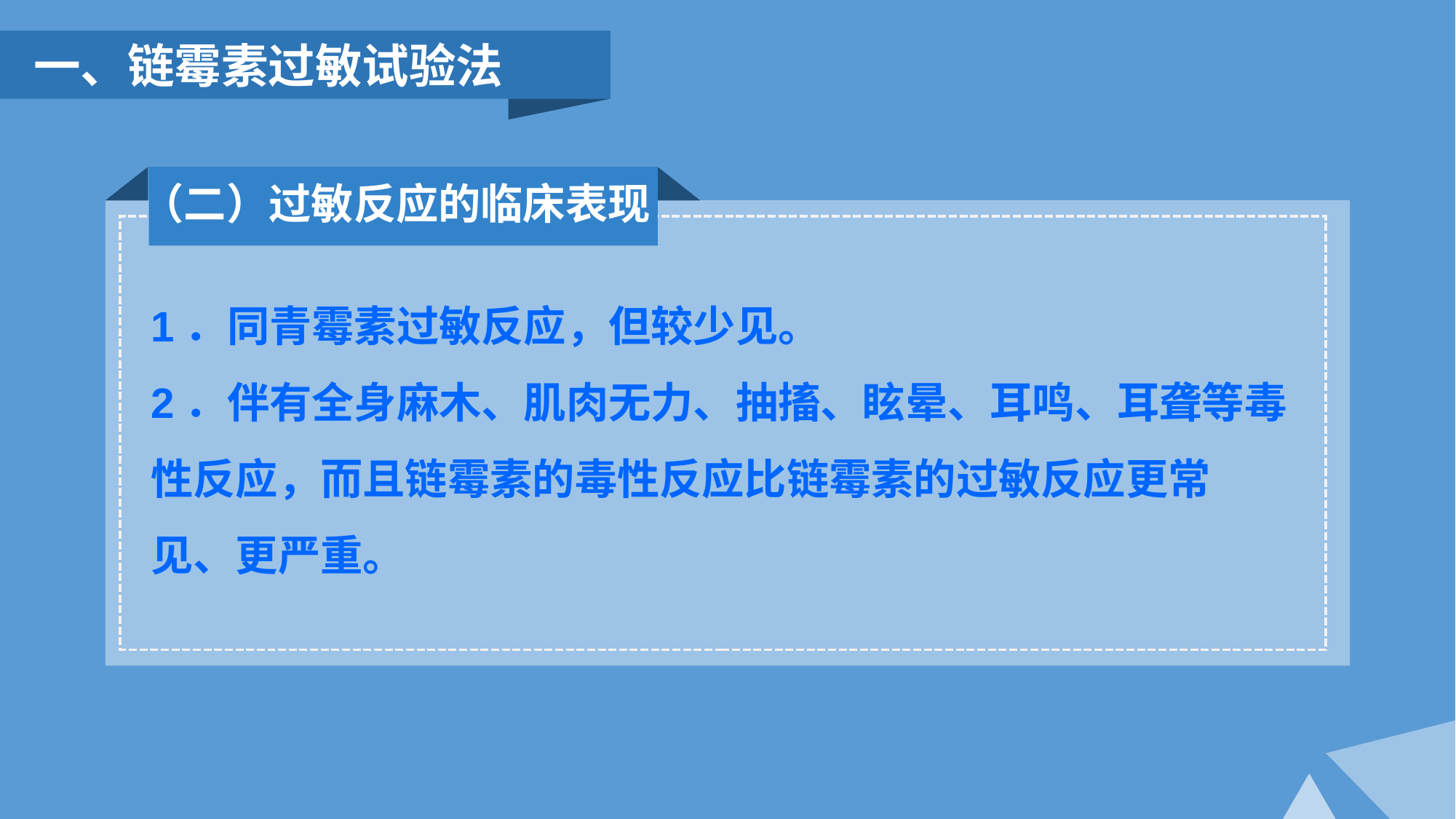

一、链霉素过敏试验法

（二）过敏反应的临床表现

1．同青霉素过敏反应，但较少见。
2．伴有全身麻木、肌肉无力、抽搐、眩晕、耳鸣、耳聋等毒性反应，而且链霉素的毒性反应比链霉素的过敏反应更常见、更严重。